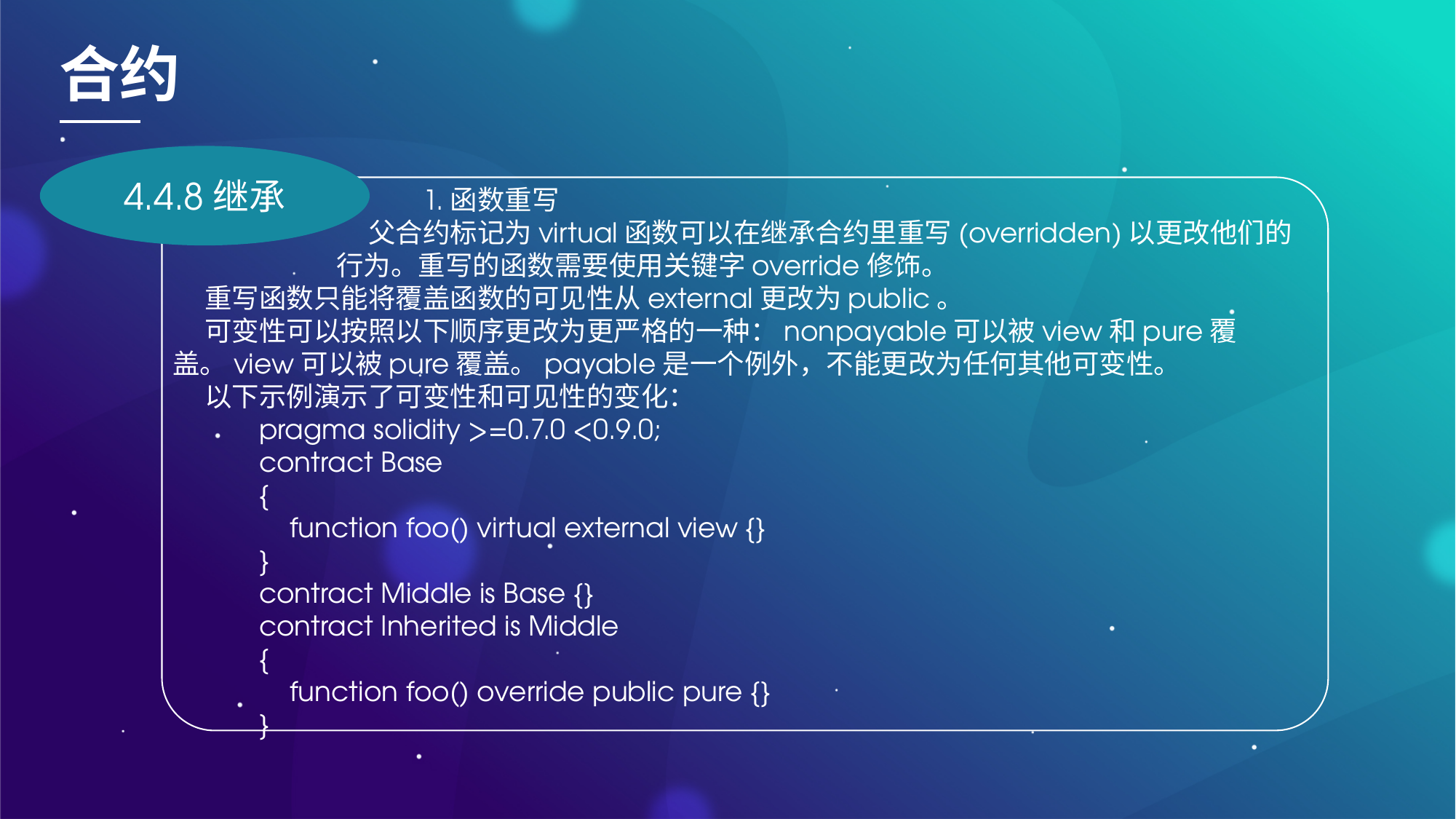

合约
4.4.8继承

1.函数重写
父合约标记为virtual函数可以在继承合约里重写(overridden)以更改他们的行为。重写的函数需要使用关键字override修饰。
重写函数只能将覆盖函数的可见性从external更改为public。
可变性可以按照以下顺序更改为更严格的一种：nonpayable可以被view和pure覆盖。view可以被pure覆盖。payable是一个例外，不能更改为任何其他可变性。
以下示例演示了可变性和可见性的变化：
pragma solidity >=0.7.0 <0.9.0;
contract Base
{
    function foo() virtual external view {}
}
contract Middle is Base {}
contract Inherited is Middle
{
    function foo() override public pure {}
}